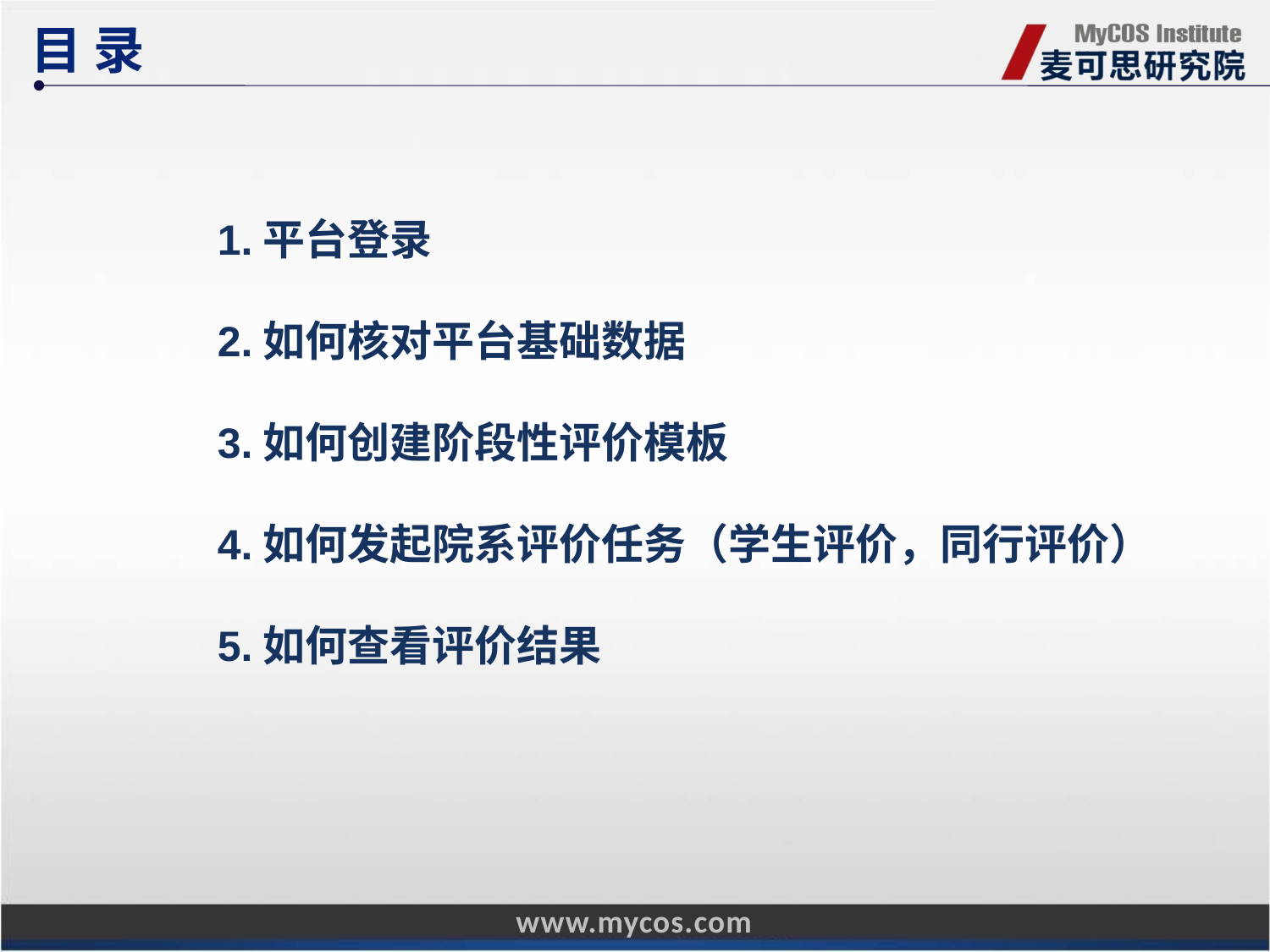

目 录

1.平台登录

2.如何核对平台基础数据

3.如何创建阶段性评价模板

4.如何发起院系评价任务（学生评价，同行评价）

5.如何查看评价结果